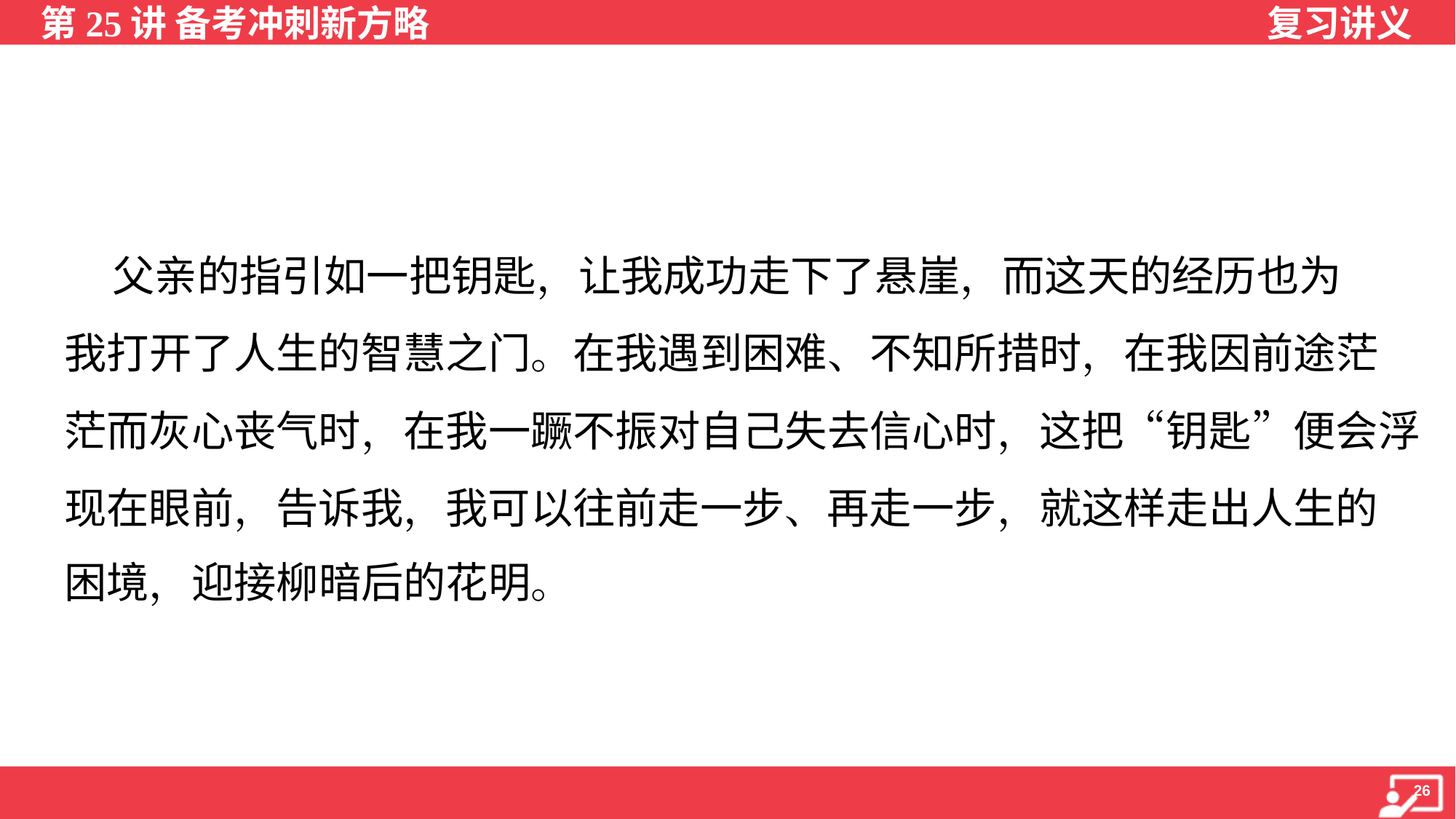

父亲的指引如一把钥匙，让我成功走下了悬崖，而这天的经历也为
我打开了人生的智慧之门。在我遇到困难、不知所措时，在我因前途茫
茫而灰心丧气时，在我一蹶不振对自己失去信心时，这把“钥匙”便会浮
现在眼前，告诉我，我可以往前走一步、再走一步，就这样走出人生的
困境，迎接柳暗后的花明。